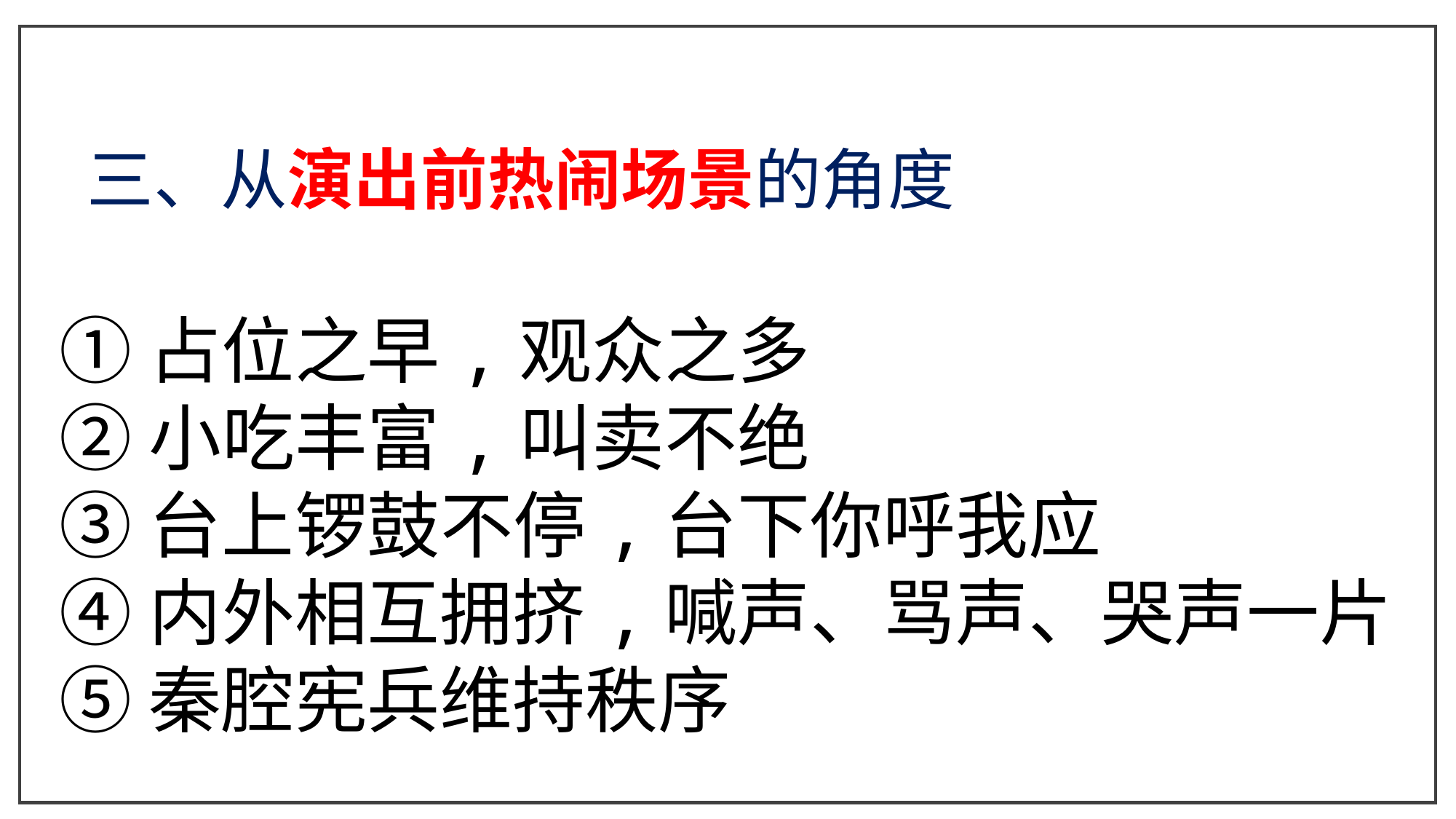

三、从演出前热闹场景的角度

①占位之早,观众之多
②小吃丰富,叫卖不绝
③台上锣鼓不停,台下你呼我应
④内外相互拥挤,喊声、骂声、哭声一片
⑤秦腔宪兵维持秩序